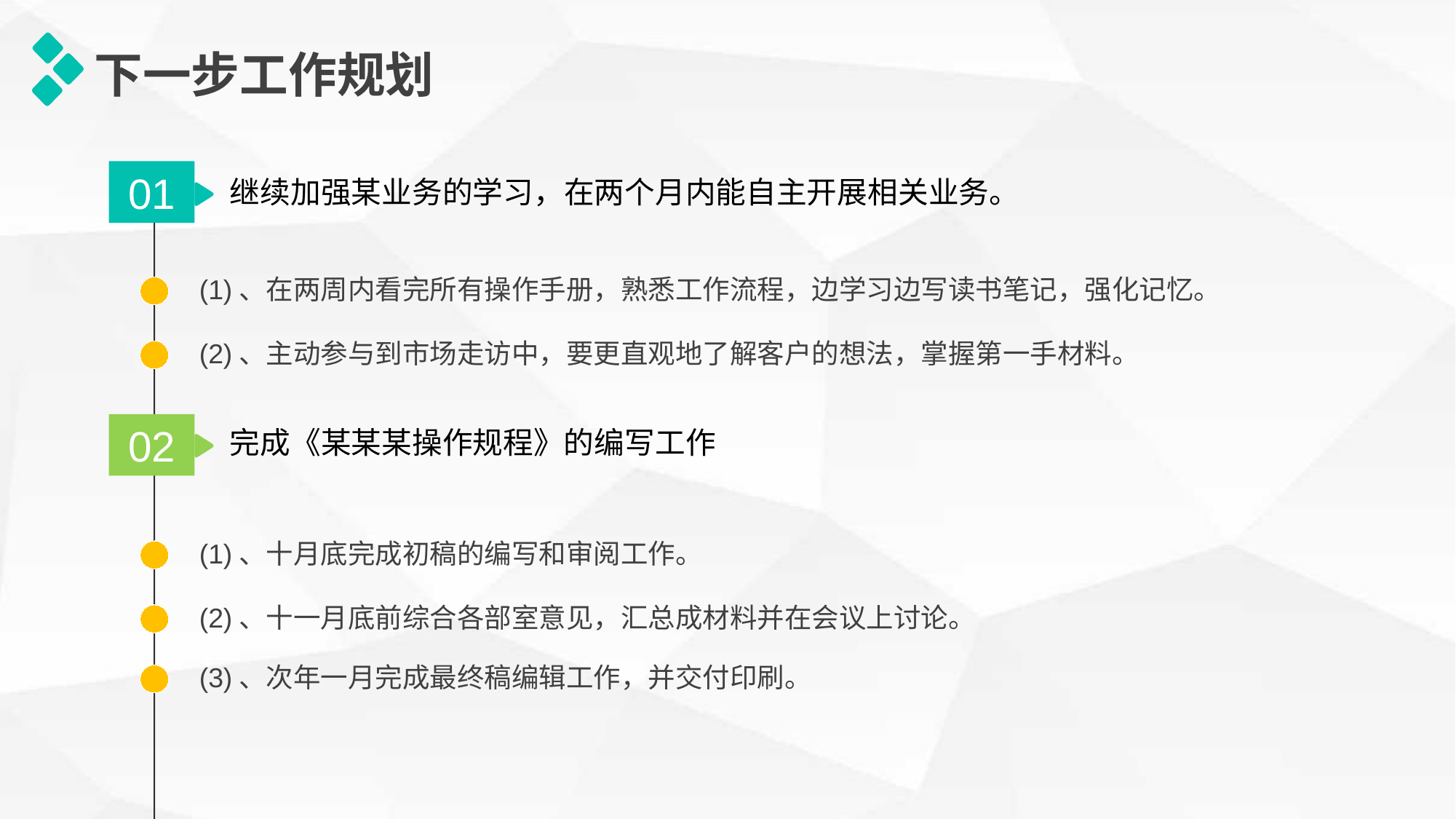

下一步工作规划

01

继续加强某业务的学习，在两个月内能自主开展相关业务。

(1)、在两周内看完所有操作手册，熟悉工作流程，边学习边写读书笔记，强化记忆。

(2)、主动参与到市场走访中，要更直观地了解客户的想法，掌握第一手材料。

02

完成《某某某操作规程》的编写工作

(1)、十月底完成初稿的编写和审阅工作。

(2)、十一月底前综合各部室意见，汇总成材料并在会议上讨论。

(3)、次年一月完成最终稿编辑工作，并交付印刷。

延时符